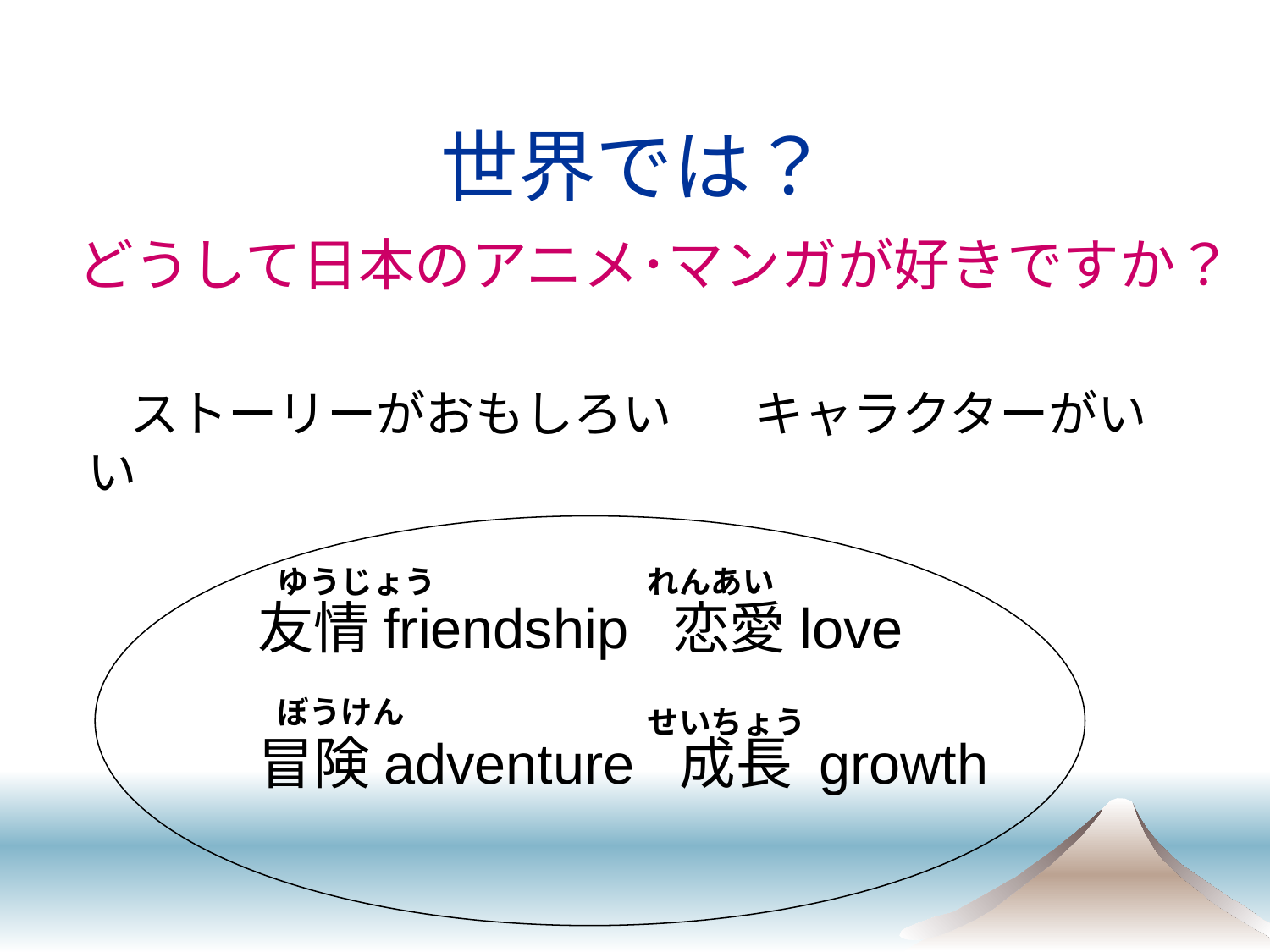

# 世界では？
 どうして日本のアニメ･マンガが好きですか？

　ストーリーがおもしろい 　  キャラクターがいい

ゆうじょう
れんあい
友情friendship  恋愛love

冒険adventure  成長 growth
ぼうけん
せいちょう